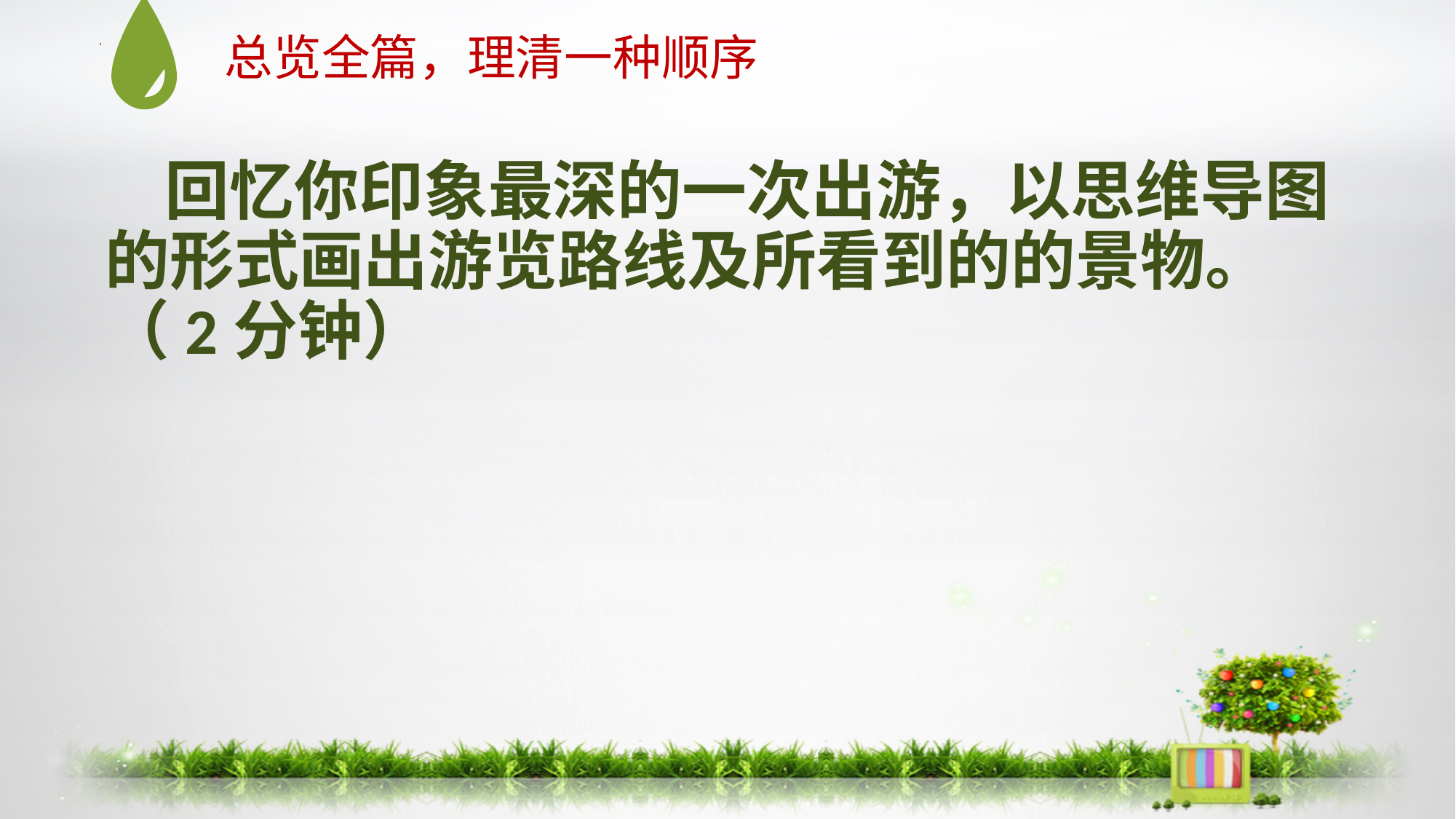

总览全篇，理清一种顺序
   回忆你印象最深的一次出游，以思维导图的形式画出游览路线及所看到的的景物。（2分钟）